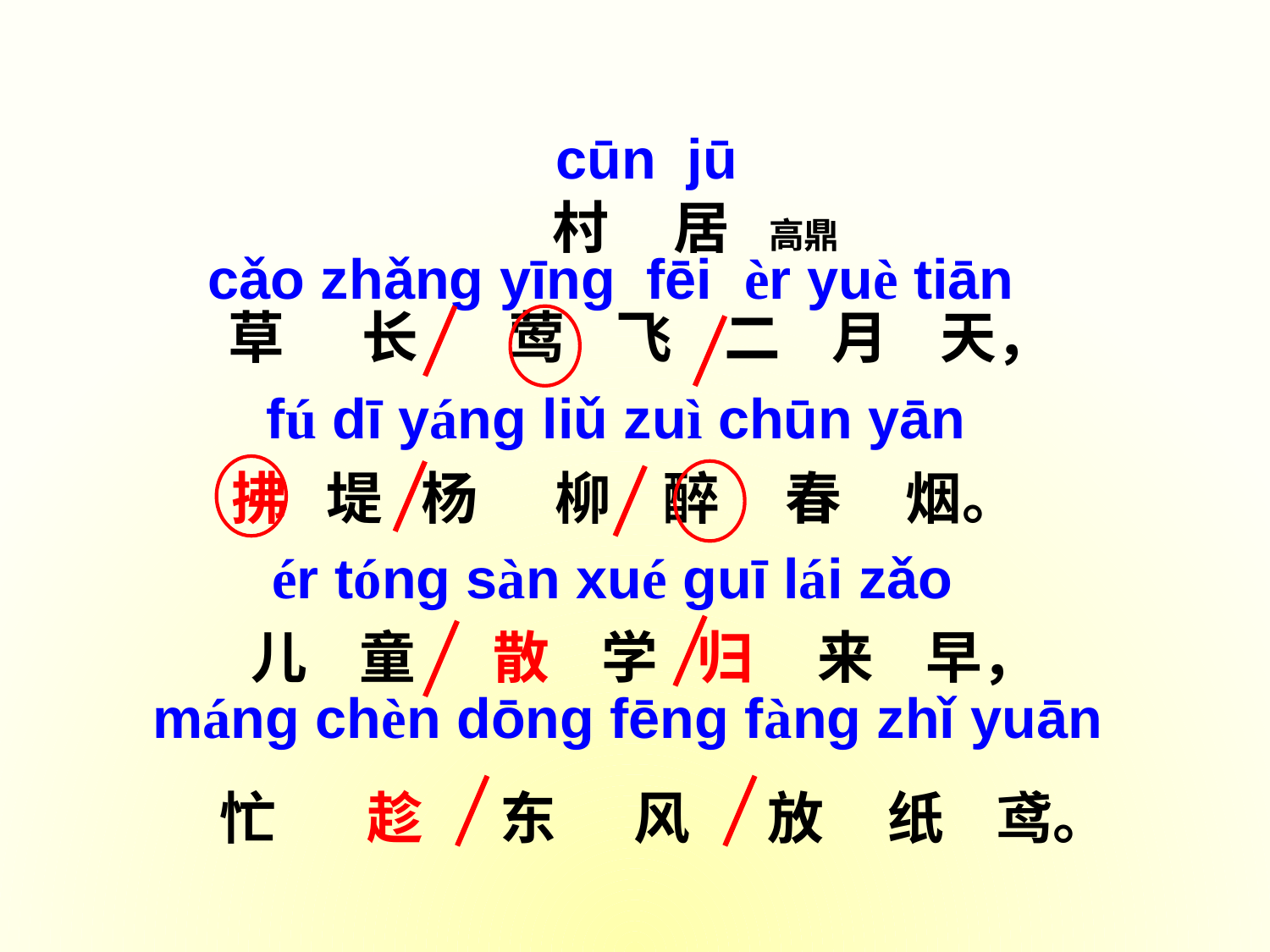

cūn  jū
          村     居   高鼎
cǎo zhǎng yīng  fēi  èr yuè tiān
      草      长       莺    飞    二    月    天，

fú dī yáng liǔ zuì chūn yān
       拂   堤   杨      柳    醉     春     烟。

ér tóng sàn xué guī lái zǎo
       儿    童      散    学   归     来    早，

máng chèn dōng fēng fàng zhǐ yuān
   忙       趁      东      风      放     纸    鸢。